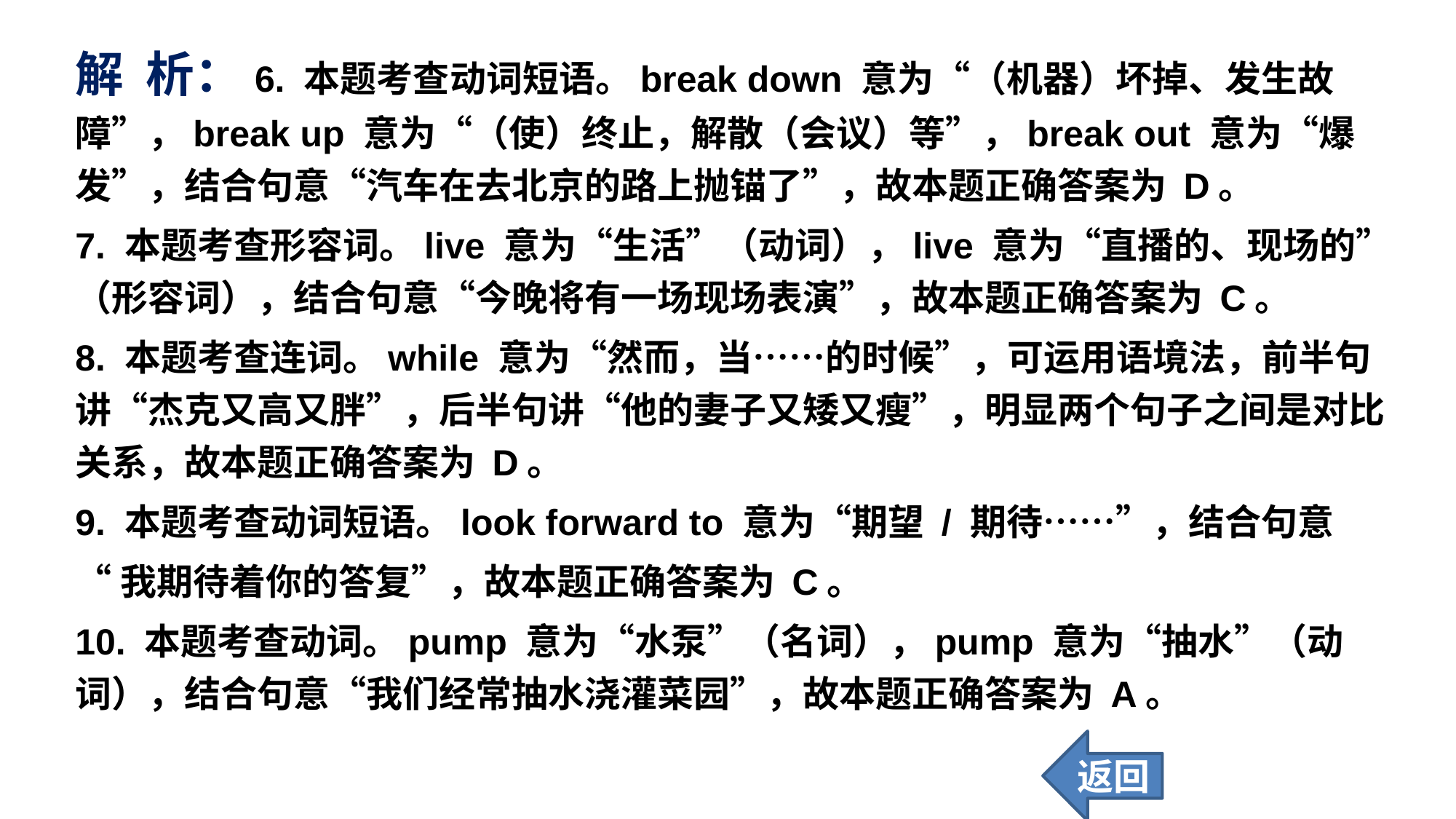

解  析：6. 本题考查动词短语。break down 意为“（机器）坏掉、发生故障”，break up 意为“（使）终止，解散（会议）等”，break out 意为“爆发”，结合句意“汽车在去北京的路上抛锚了”，故本题正确答案为 D。
7. 本题考查形容词。live 意为“生活”（动词），live 意为“直播的、现场的”（形容词），结合句意“今晚将有一场现场表演”，故本题正确答案为 C。
8. 本题考查连词。while 意为“然而，当……的时候”，可运用语境法，前半句讲“杰克又高又胖”，后半句讲“他的妻子又矮又瘦”，明显两个句子之间是对比关系，故本题正确答案为 D。
9. 本题考查动词短语。look forward to 意为“期望 / 期待……”，结合句意
“我期待着你的答复”，故本题正确答案为 C。
10. 本题考查动词。pump 意为“水泵”（名词），pump 意为“抽水”（动词），结合句意“我们经常抽水浇灌菜园”，故本题正确答案为 A。
返回
38